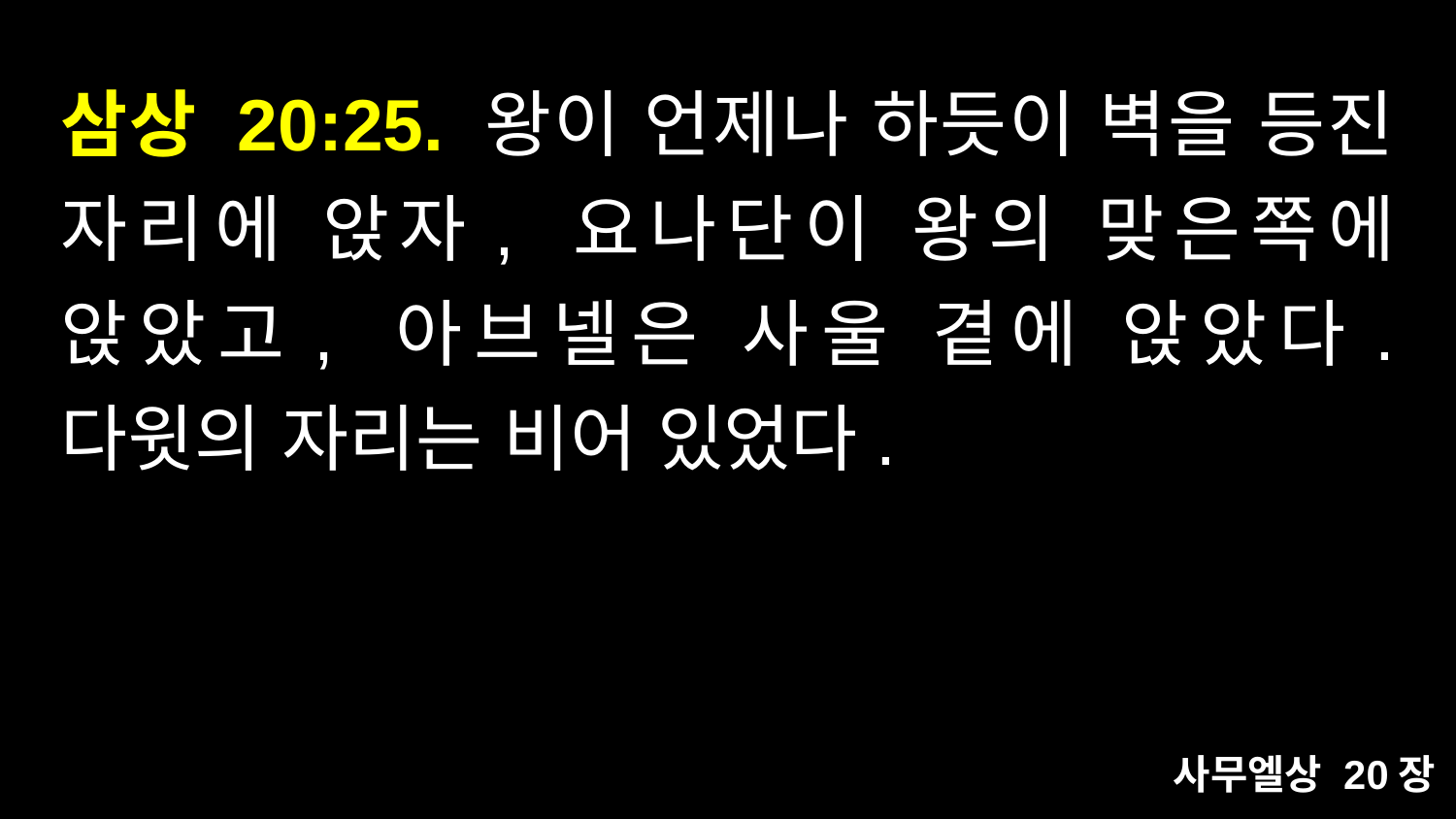

# 삼상 20:25. 왕이 언제나 하듯이 벽을 등진 자리에 앉자, 요나단이 왕의 맞은쪽에 앉았고, 아브넬은 사울 곁에 앉았다. 다윗의 자리는 비어 있었다.
사무엘상 20장